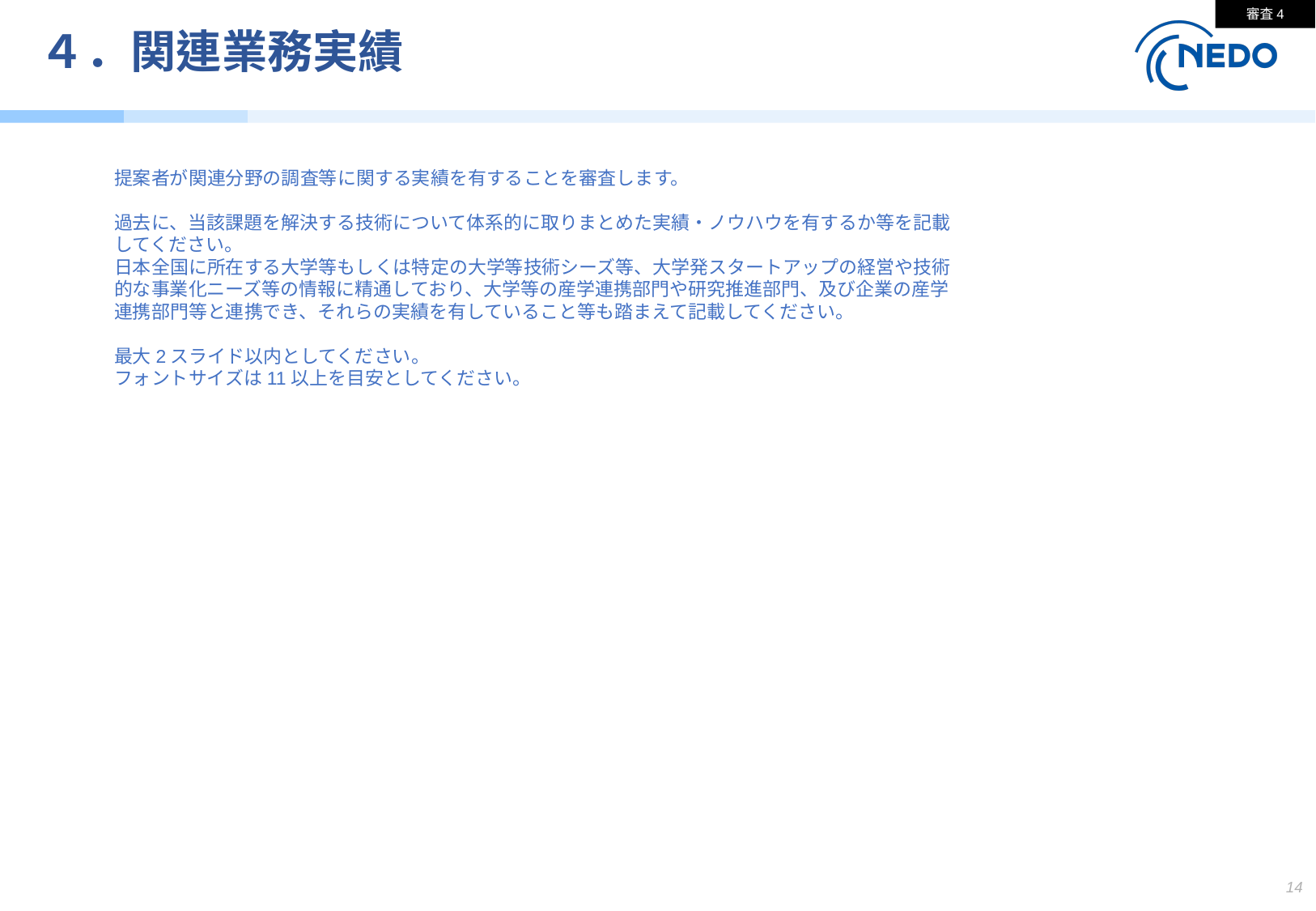

審査4
# ４．関連業務実績
提案者が関連分野の調査等に関する実績を有することを審査します。

過去に、当該課題を解決する技術について体系的に取りまとめた実績・ノウハウを有するか等を記載してください。
日本全国に所在する大学等もしくは特定の大学等技術シーズ等、大学発スタートアップの経営や技術的な事業化ニーズ等の情報に精通しており、大学等の産学連携部門や研究推進部門、及び企業の産学連携部門等と連携でき、それらの実績を有していること等も踏まえて記載してください。

最大2スライド以内としてください。
フォントサイズは11以上を目安としてください。
14